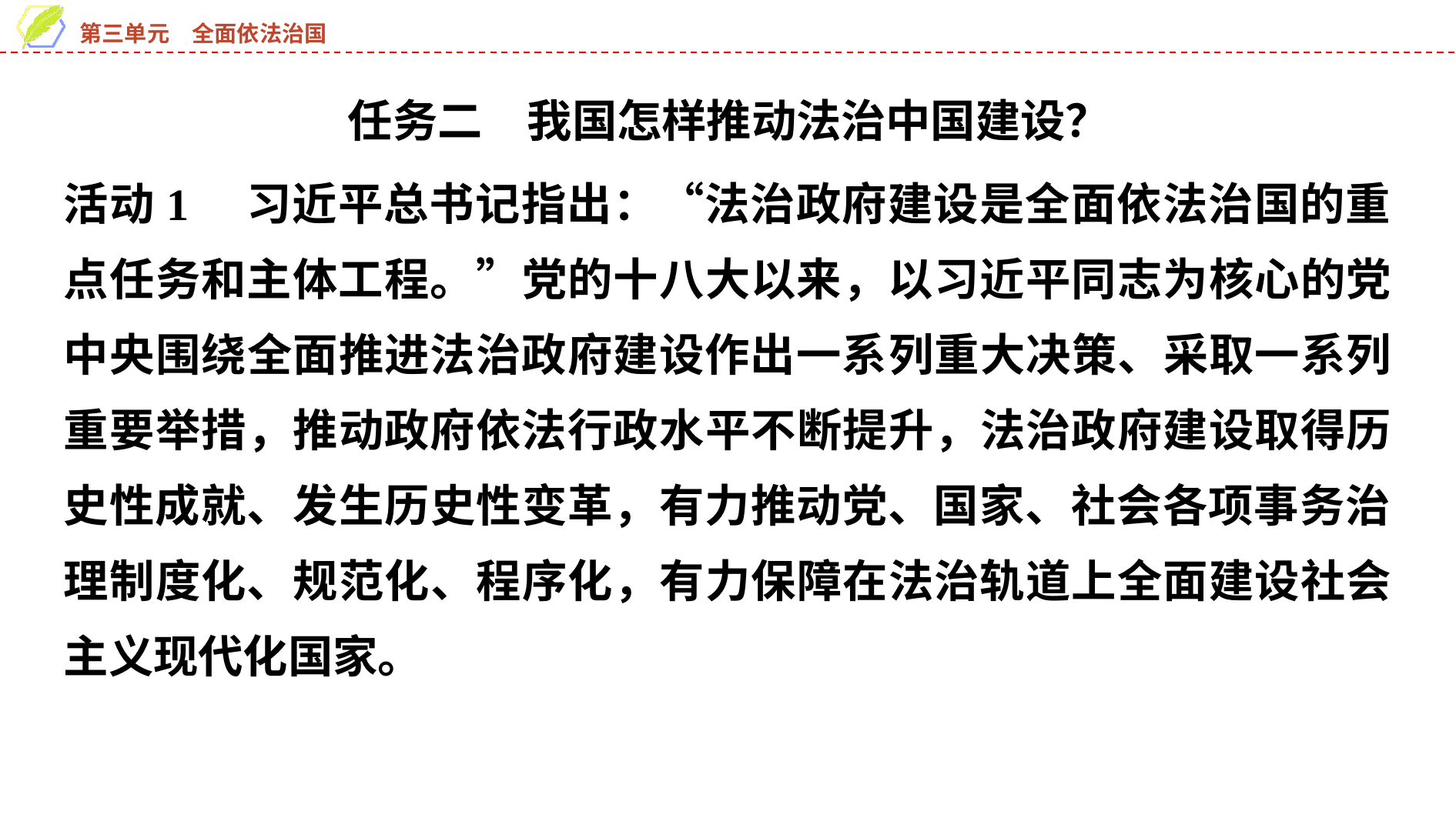

任务二　我国怎样推动法治中国建设？
活动1　习近平总书记指出：“法治政府建设是全面依法治国的重点任务和主体工程。”党的十八大以来，以习近平同志为核心的党中央围绕全面推进法治政府建设作出一系列重大决策、采取一系列重要举措，推动政府依法行政水平不断提升，法治政府建设取得历史性成就、发生历史性变革，有力推动党、国家、社会各项事务治理制度化、规范化、程序化，有力保障在法治轨道上全面建设社会主义现代化国家。